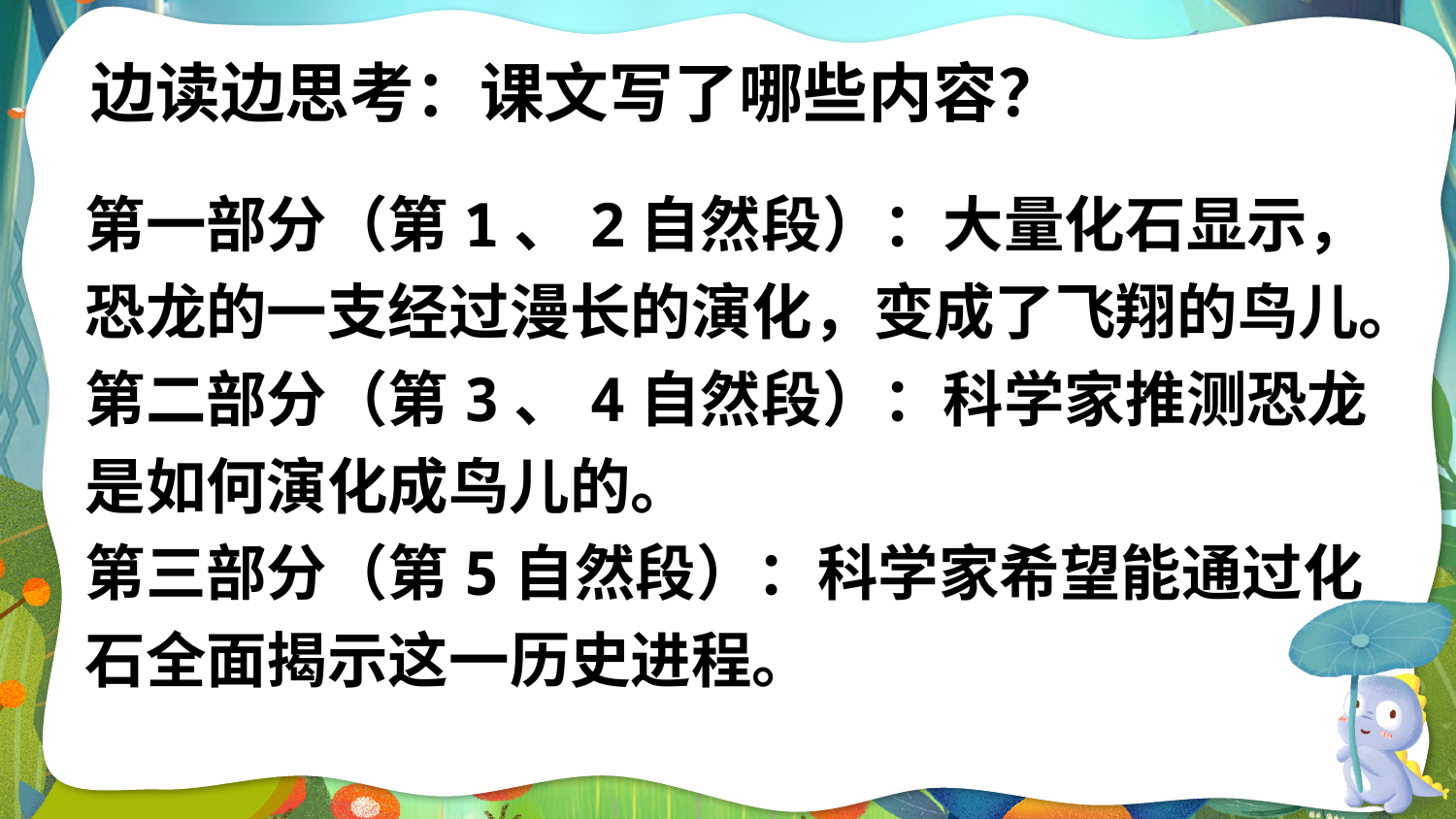

边读边思考：课文写了哪些内容？
第一部分（第1、2自然段）：大量化石显示，恐龙的一支经过漫长的演化，变成了飞翔的鸟儿。
第二部分（第3、4自然段）：科学家推测恐龙是如何演化成鸟儿的。
第三部分（第5自然段）：科学家希望能通过化石全面揭示这一历史进程。